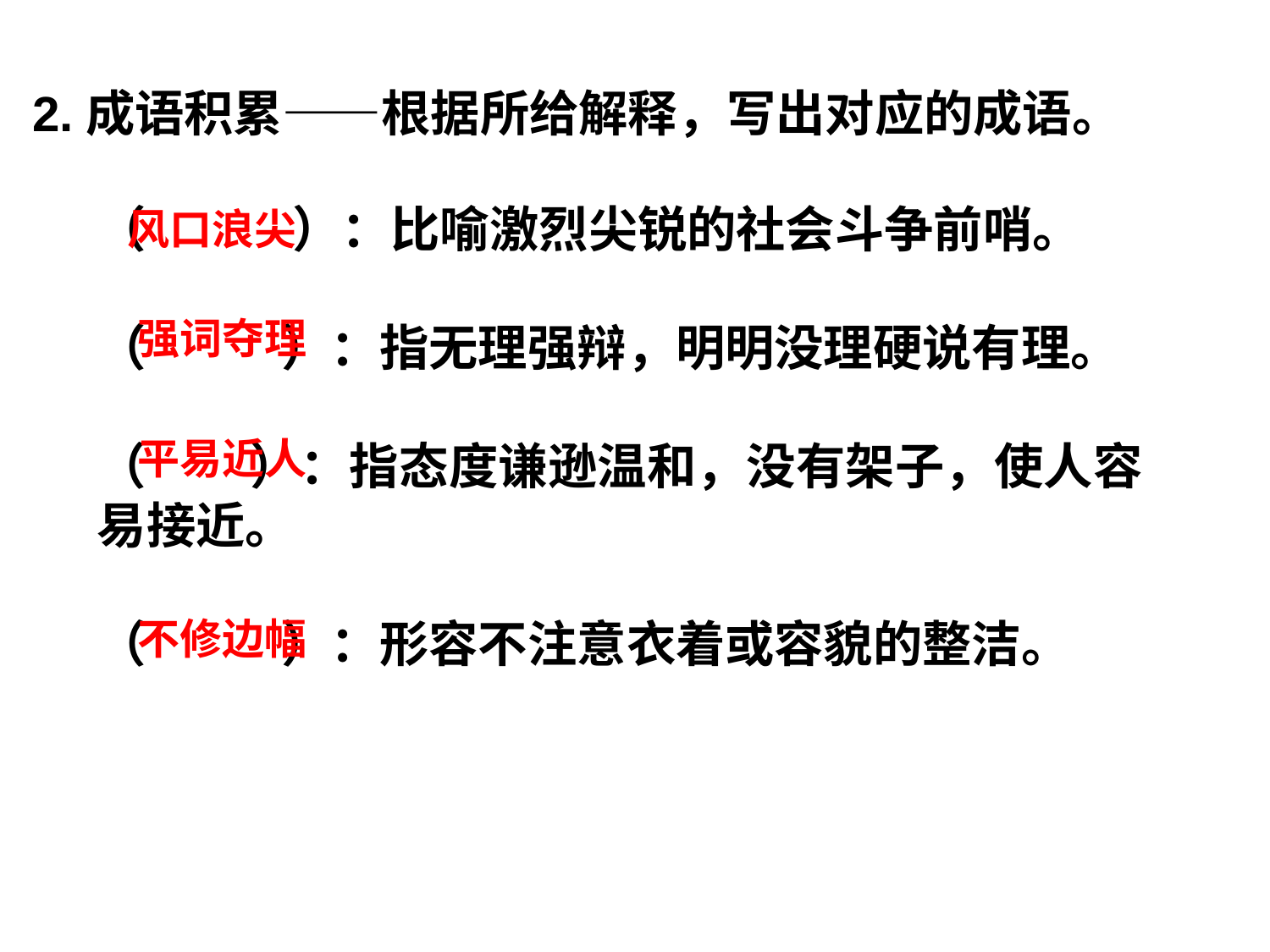

2.成语积累——根据所给解释，写出对应的成语。
（             ）：比喻激烈尖锐的社会斗争前哨。

（            ）：指无理强辩，明明没理硬说有理。

（         ）：指态度谦逊温和，没有架子，使人容易接近。

（            ）：形容不注意衣着或容貌的整洁。
风口浪尖
强词夺理
平易近人
不修边幅